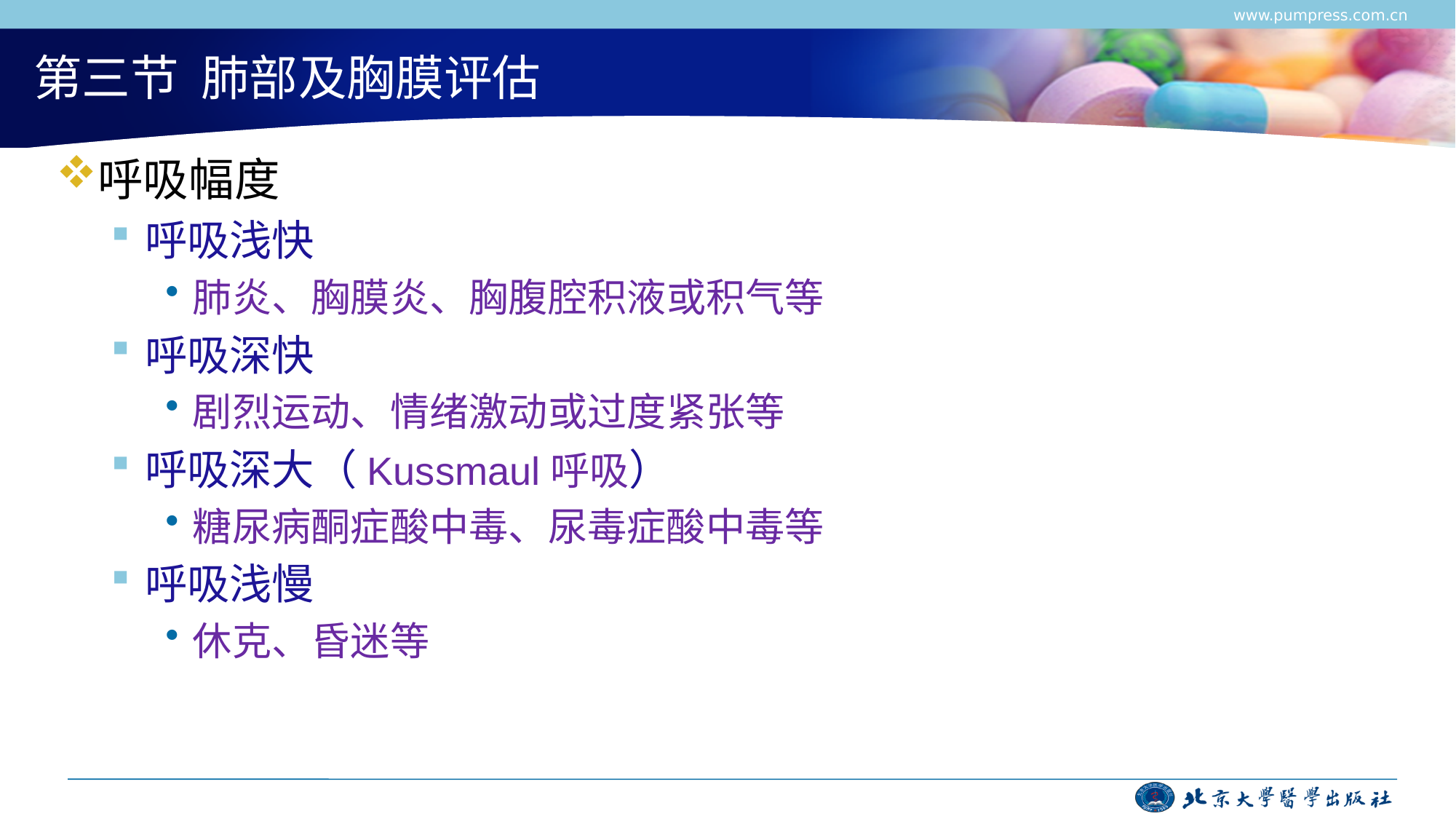

www.pumpress.com.cn
# 第三节  肺部及胸膜评估
呼吸幅度
呼吸浅快
肺炎、胸膜炎、胸腹腔积液或积气等
呼吸深快
剧烈运动、情绪激动或过度紧张等
呼吸深大（Kussmaul呼吸）
糖尿病酮症酸中毒、尿毒症酸中毒等
呼吸浅慢
休克、昏迷等